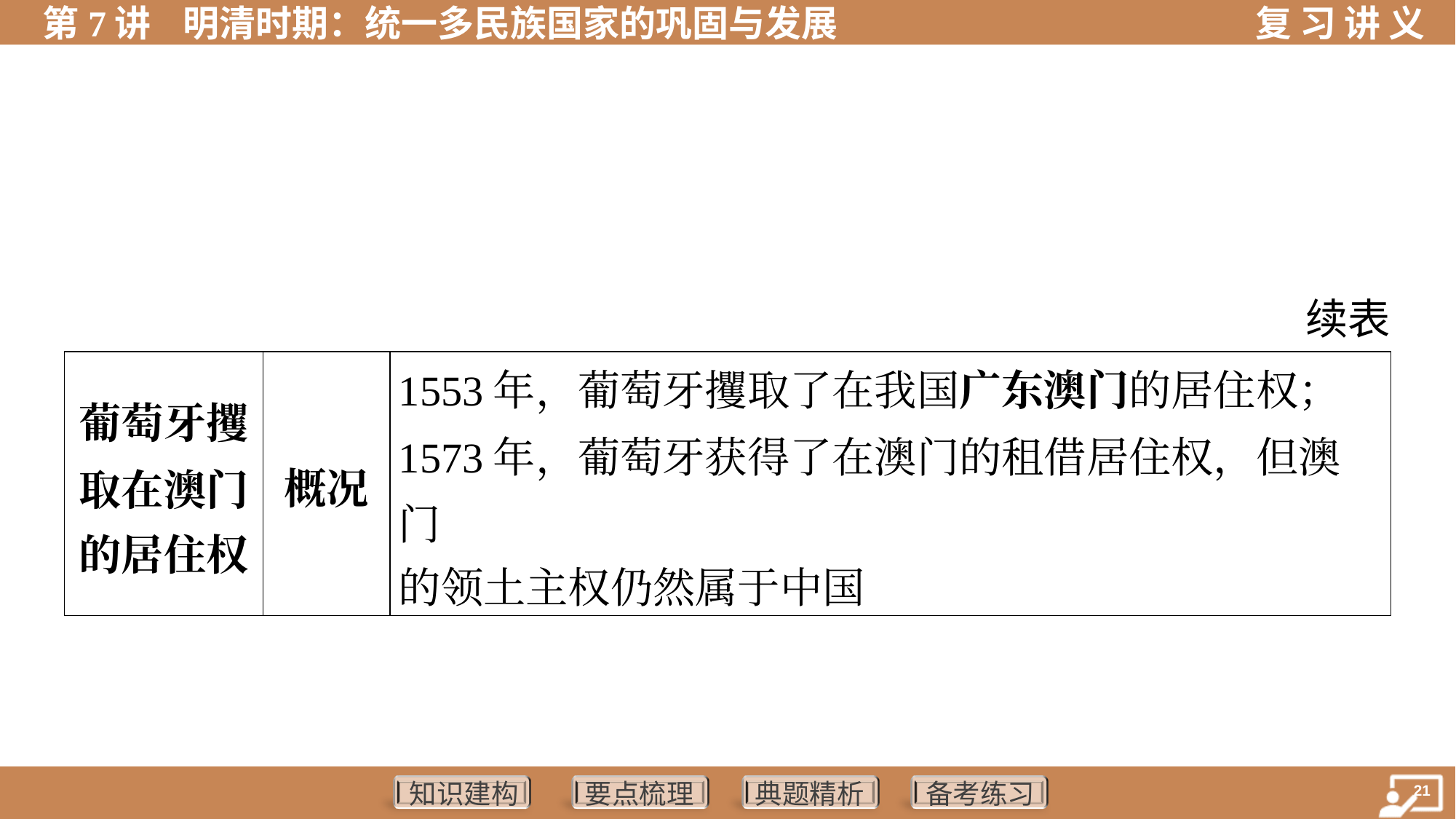

续表
| 葡萄牙攫 取在澳门 的居住权 | 概况 | 1553年，葡萄牙攫取了在我国广东澳门的居住权； 1573年，葡萄牙获得了在澳门的租借居住权，但澳门 的领土主权仍然属于中国 |  |
| --- | --- | --- | --- |